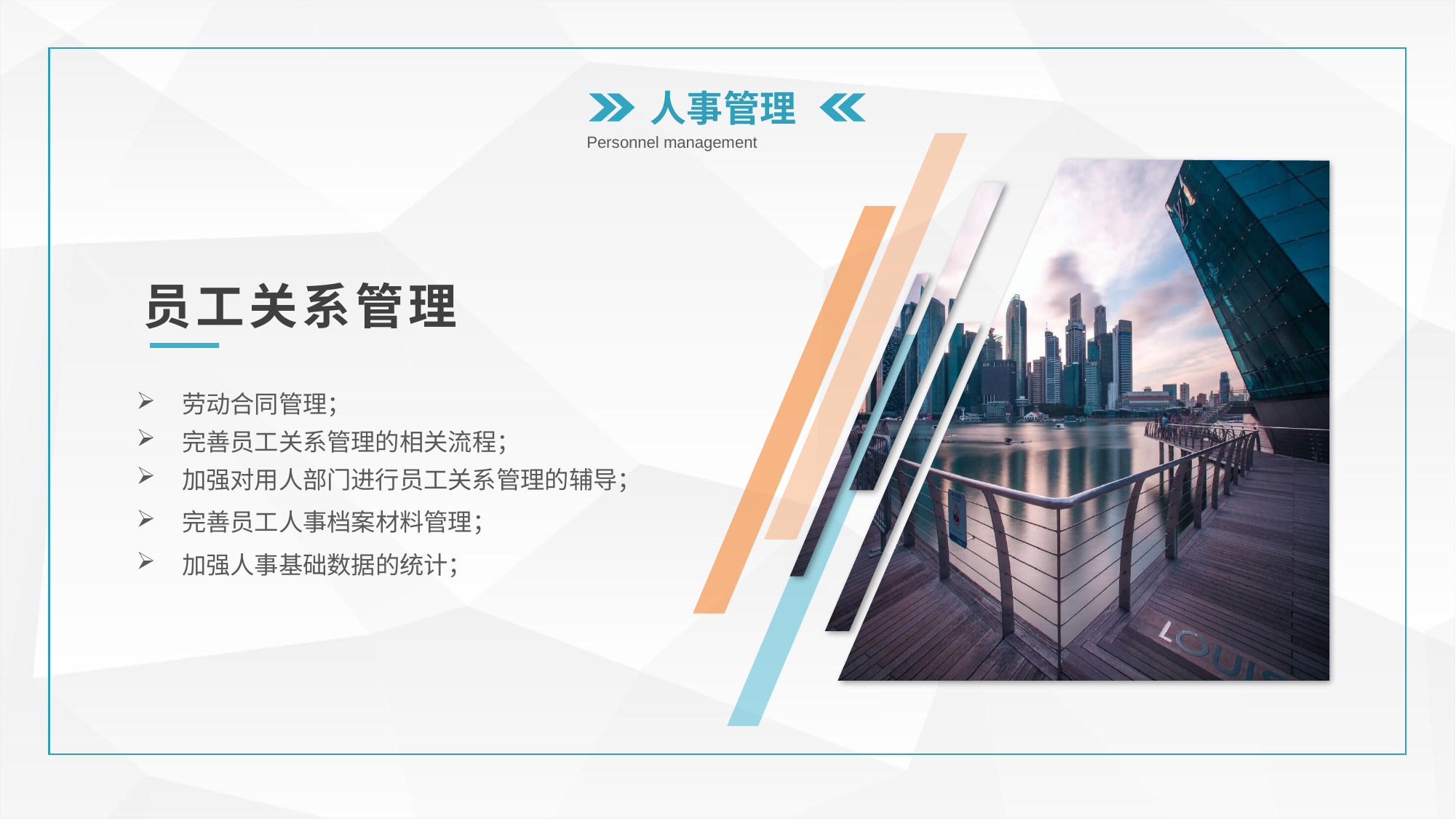

人事管理

Personnel management

员工关系管理
劳动合同管理；
完善员工关系管理的相关流程；
加强对用人部门进行员工关系管理的辅导；
完善员工人事档案材料管理；
加强人事基础数据的统计；